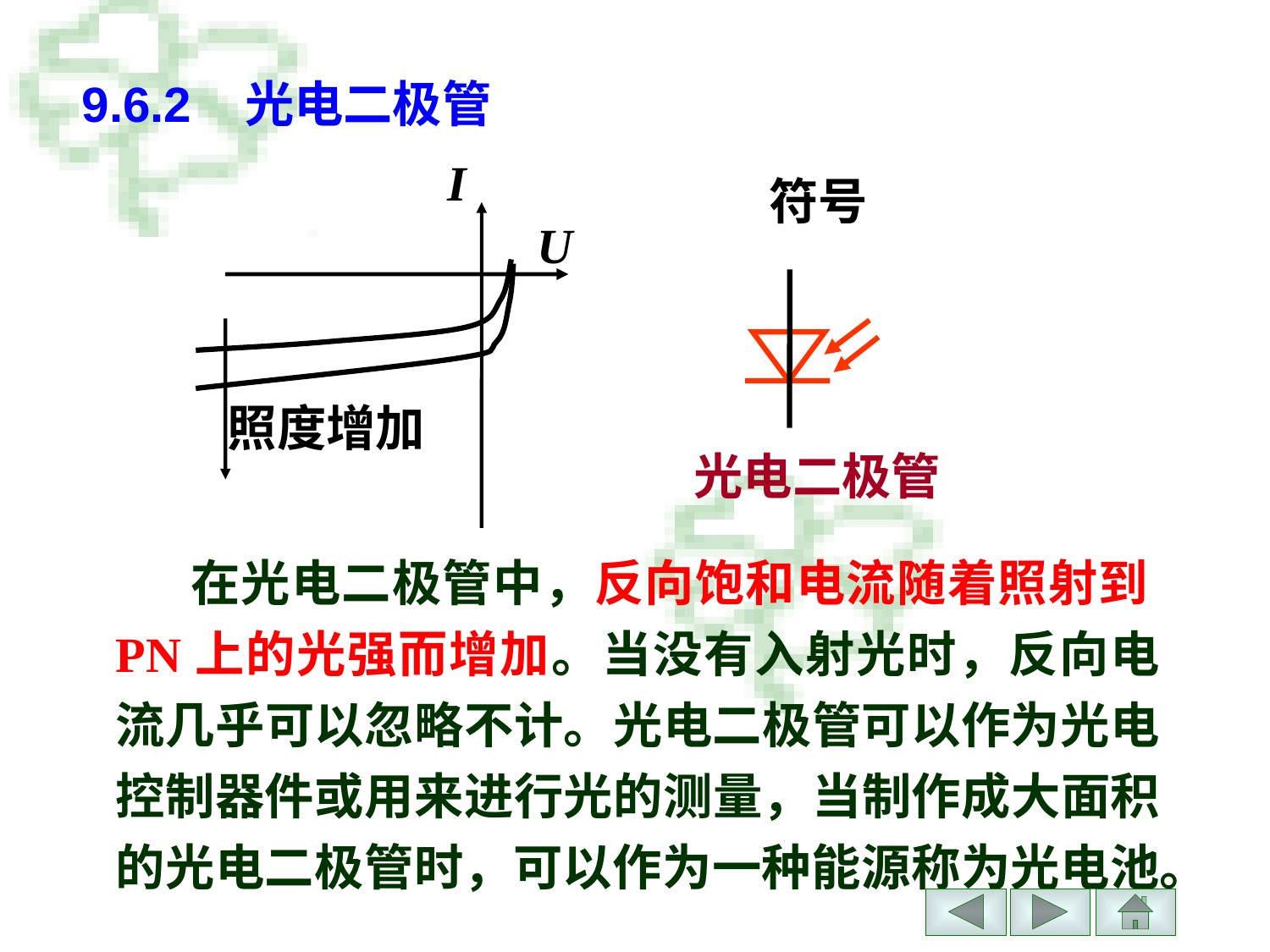

9.6.2   光电二极管
I

U

照度增加
符号

光电二极管
     在光电二极管中，反向饱和电流随着照射到PN上的光强而增加。当没有入射光时，反向电流几乎可以忽略不计。光电二极管可以作为光电控制器件或用来进行光的测量，当制作成大面积的光电二极管时，可以作为一种能源称为光电池。